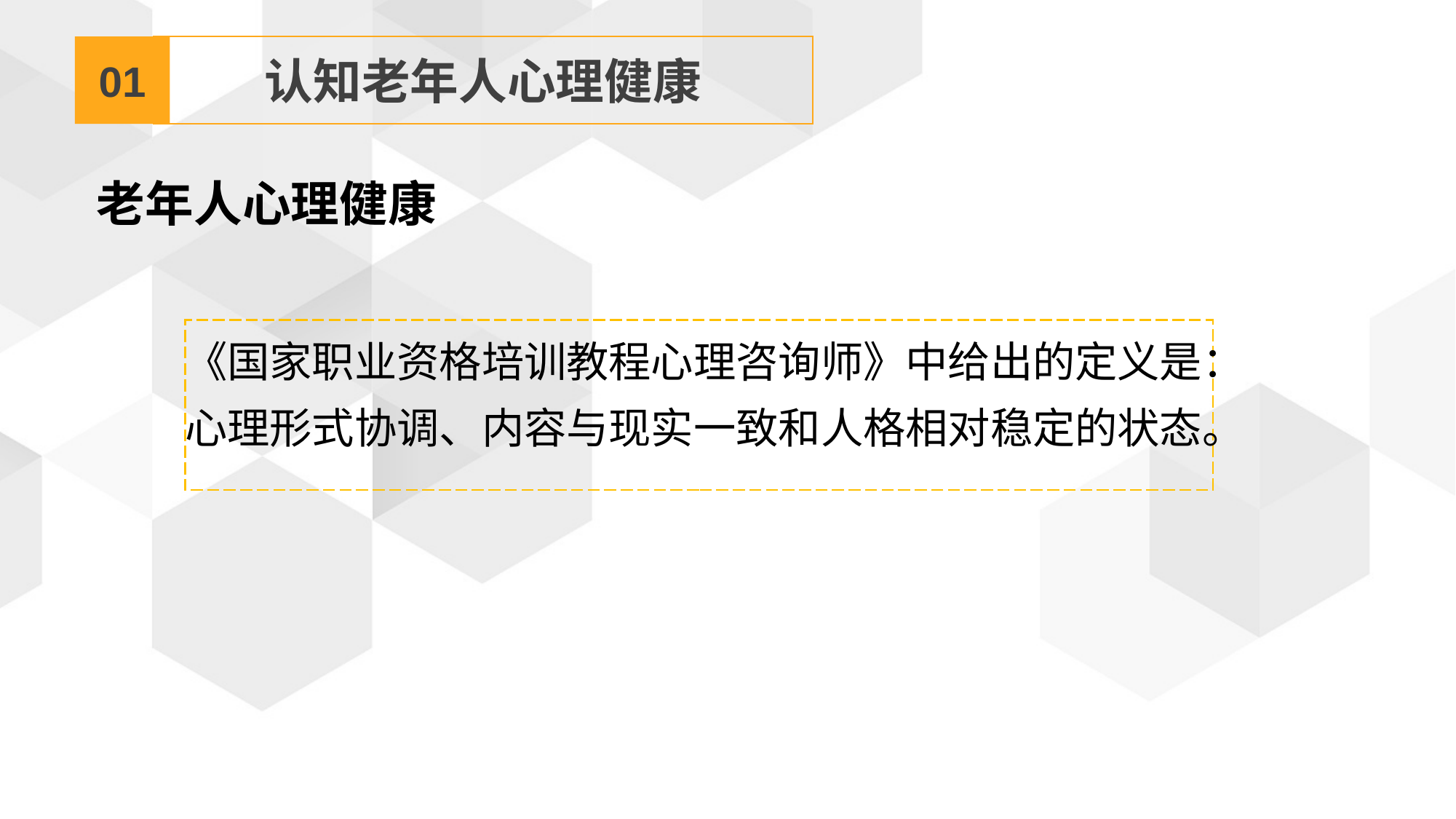

01
认知老年人心理健康
老年人心理健康
《国家职业资格培训教程心理咨询师》中给出的定义是：心理形式协调、内容与现实一致和人格相对稳定的状态。